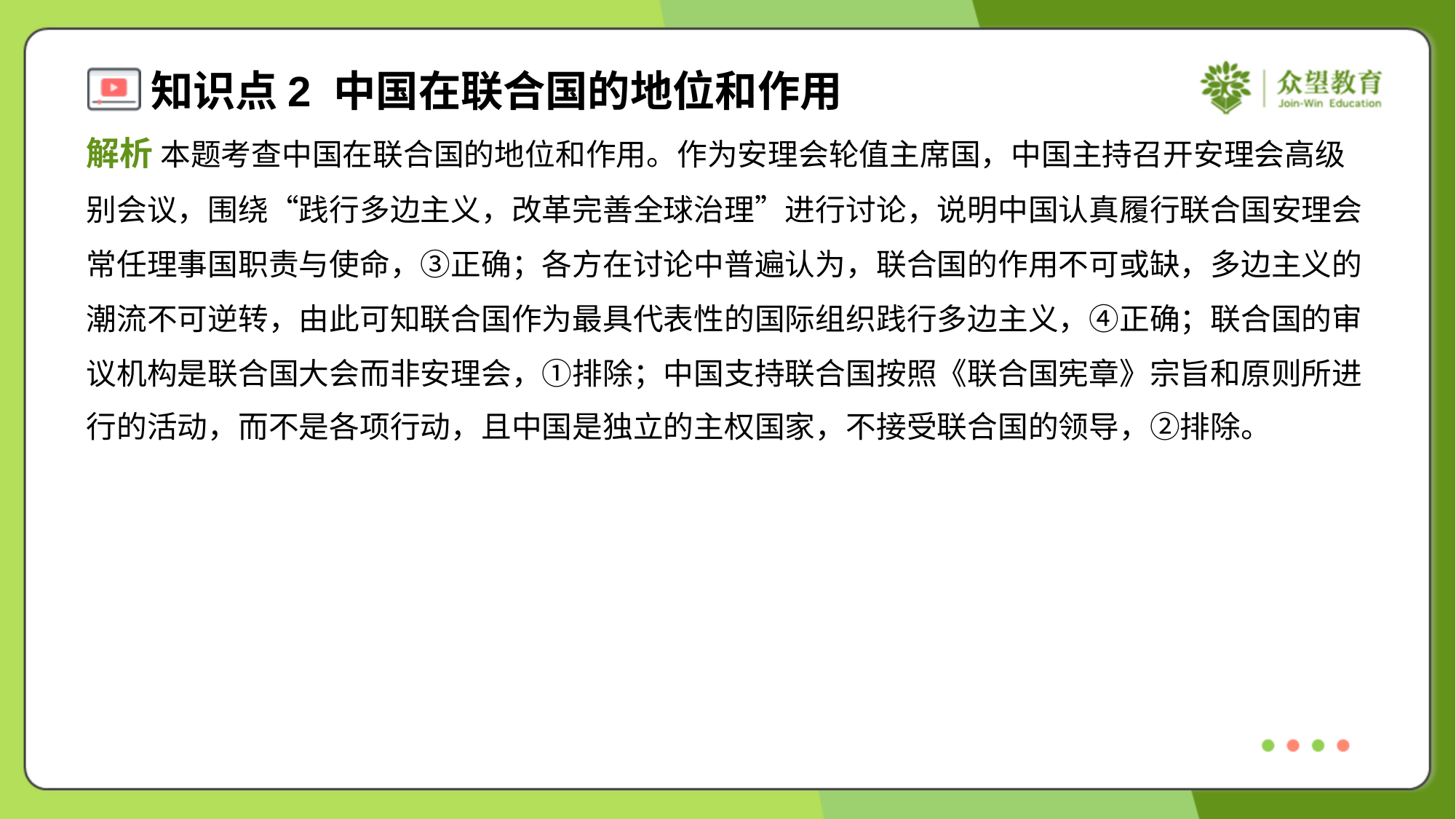

解析 本题考查中国在联合国的地位和作用。作为安理会轮值主席国，中国主持召开安理会高级
别会议，围绕“践行多边主义，改革完善全球治理”进行讨论，说明中国认真履行联合国安理会
常任理事国职责与使命，③正确；各方在讨论中普遍认为，联合国的作用不可或缺，多边主义的
潮流不可逆转，由此可知联合国作为最具代表性的国际组织践行多边主义，④正确；联合国的审
议机构是联合国大会而非安理会，①排除；中国支持联合国按照《联合国宪章》宗旨和原则所进
行的活动，而不是各项行动，且中国是独立的主权国家，不接受联合国的领导，②排除。